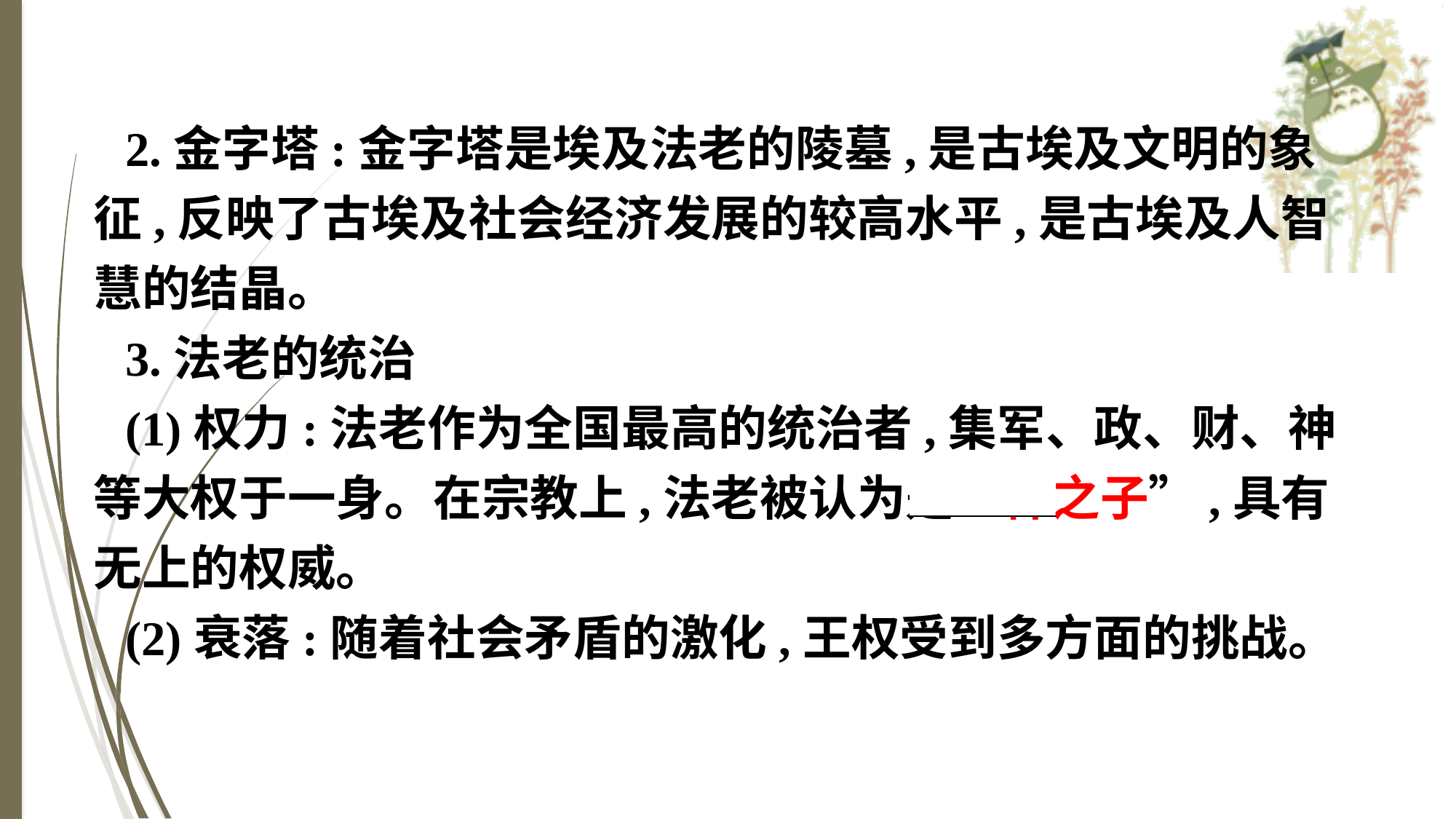

2.金字塔:金字塔是埃及法老的陵墓,是古埃及文明的象征,反映了古埃及社会经济发展的较高水平,是古埃及人智慧的结晶。
3.法老的统治
(1)权力:法老作为全国最高的统治者,集军、政、财、神等大权于一身。在宗教上,法老被认为是“神之子”,具有无上的权威。
(2)衰落:随着社会矛盾的激化,王权受到多方面的挑战。